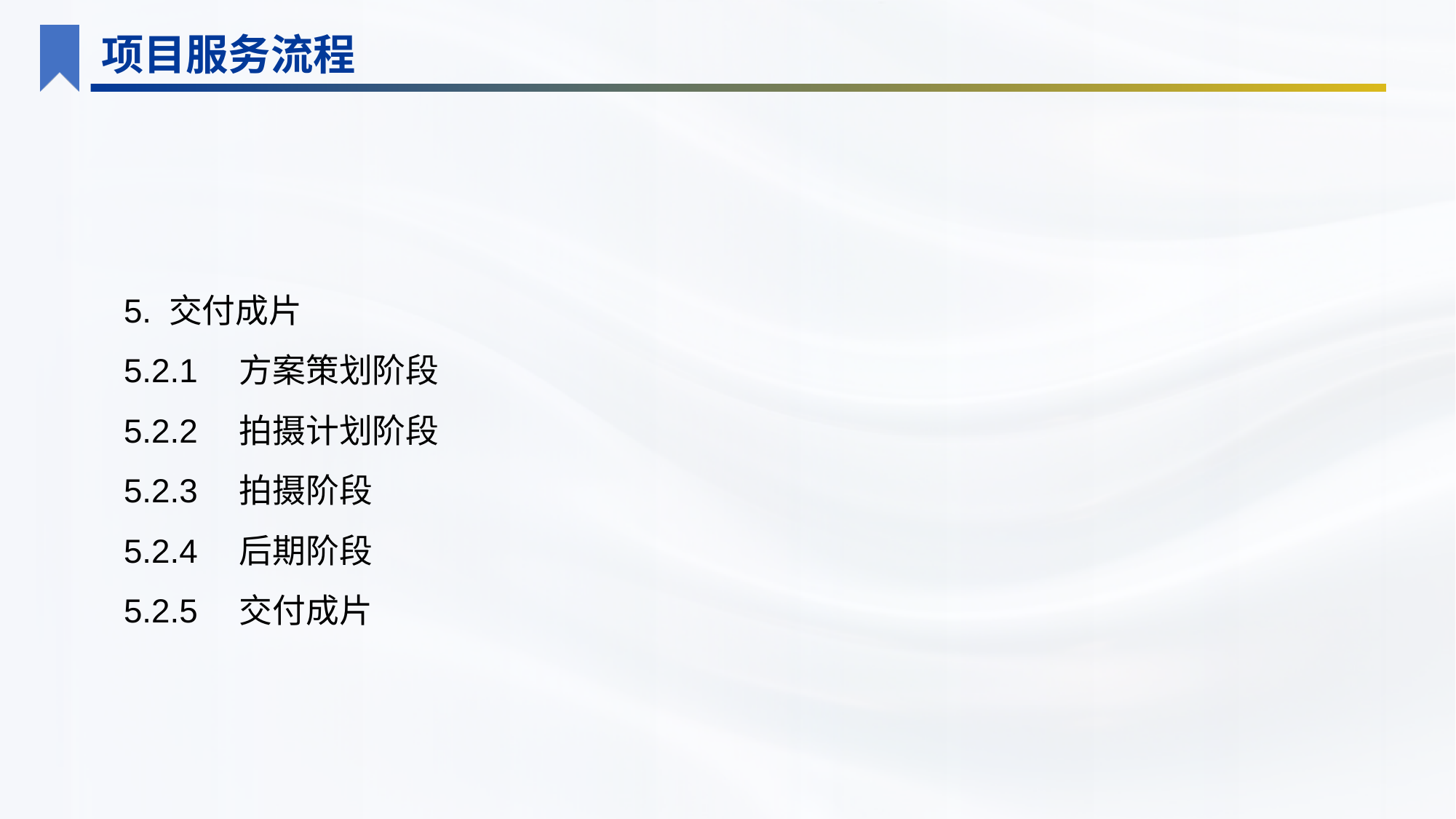

项目服务流程
5. 交付成片
5.2.1　方案策划阶段
5.2.2　拍摄计划阶段
5.2.3　拍摄阶段
5.2.4　后期阶段
5.2.5　交付成片